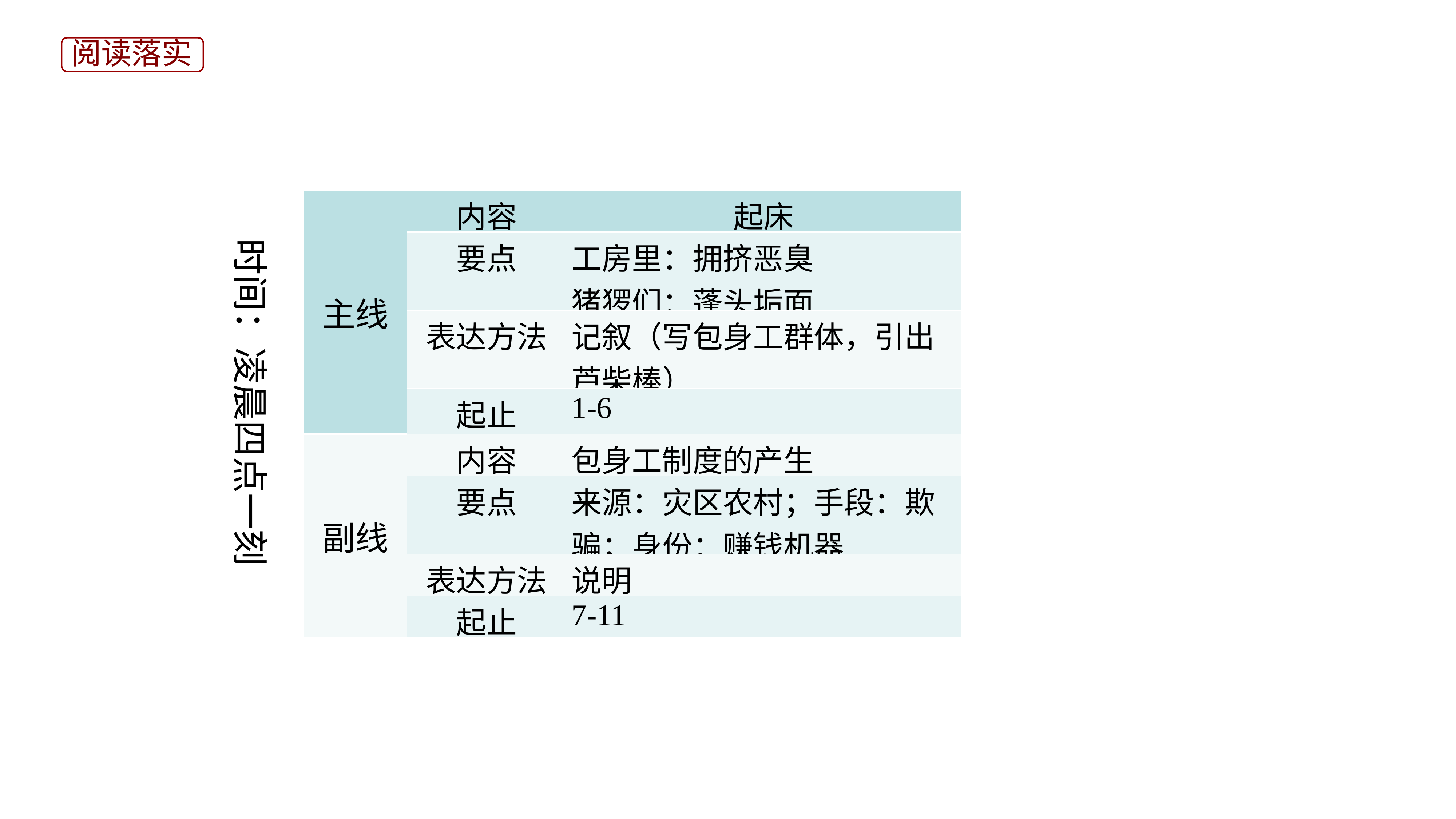

阅读落实

| 主线 | 内容 | 起床 |
| --- | --- | --- |
|  | 要点 | 工房里：拥挤恶臭 猪猡们：蓬头垢面 |
|  | 表达方法 | 记叙（写包身工群体，引出芦柴棒） |
|  | 起止 | 1-6 |
| 副线 | 内容 | 包身工制度的产生 |
|  | 要点 | 来源：灾区农村；手段：欺骗；身份：赚钱机器 |
|  | 表达方法 | 说明 |
|  | 起止 | 7-11 |
时间：凌晨四点一刻